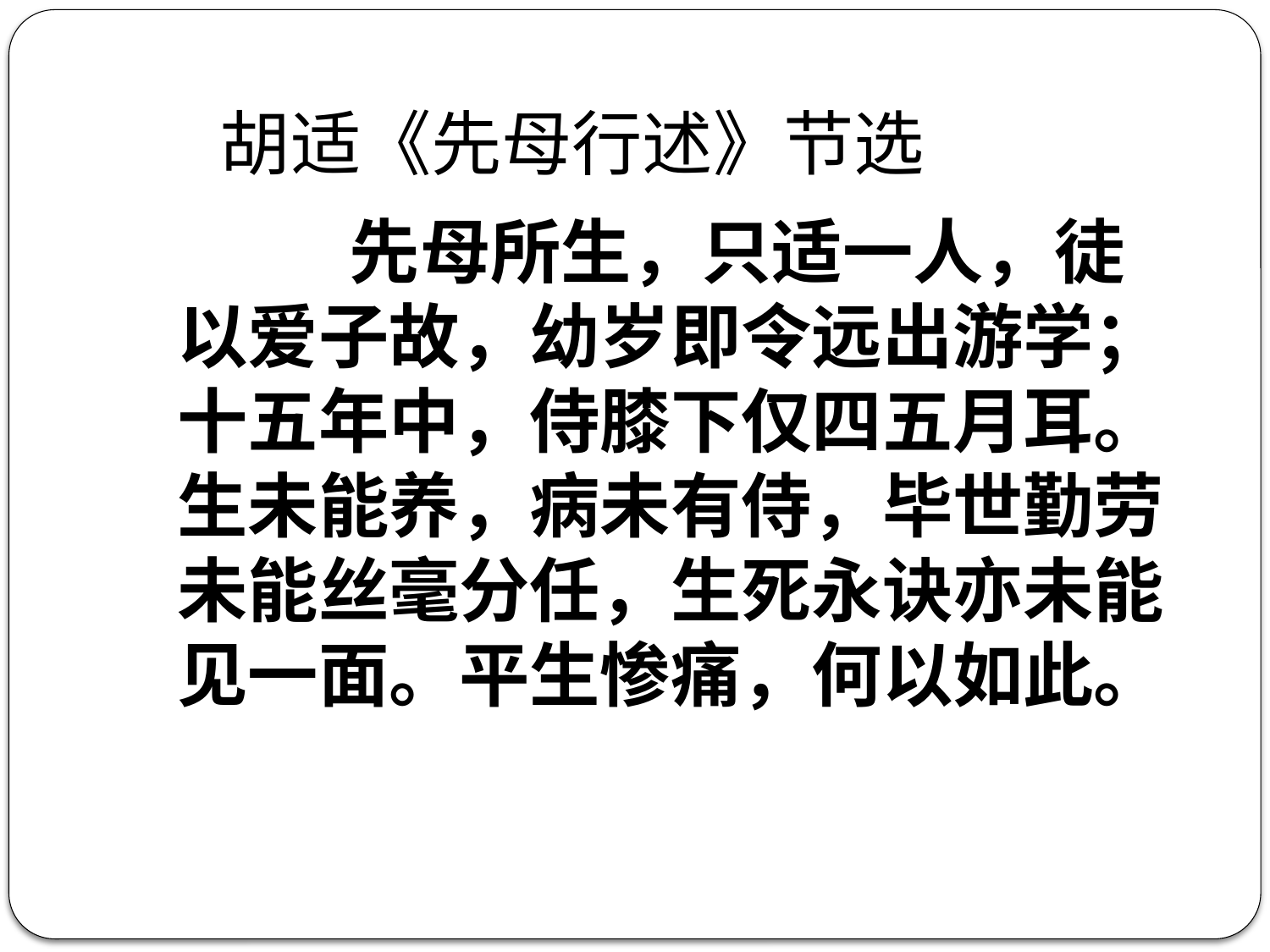

# 胡适《先母行述》节选
            先母所生，只适一人，徒以爱子故，幼岁即令远出游学；十五年中，侍膝下仅四五月耳。生未能养，病未有侍，毕世勤劳未能丝毫分任，生死永诀亦未能见一面。平生惨痛，何以如此。